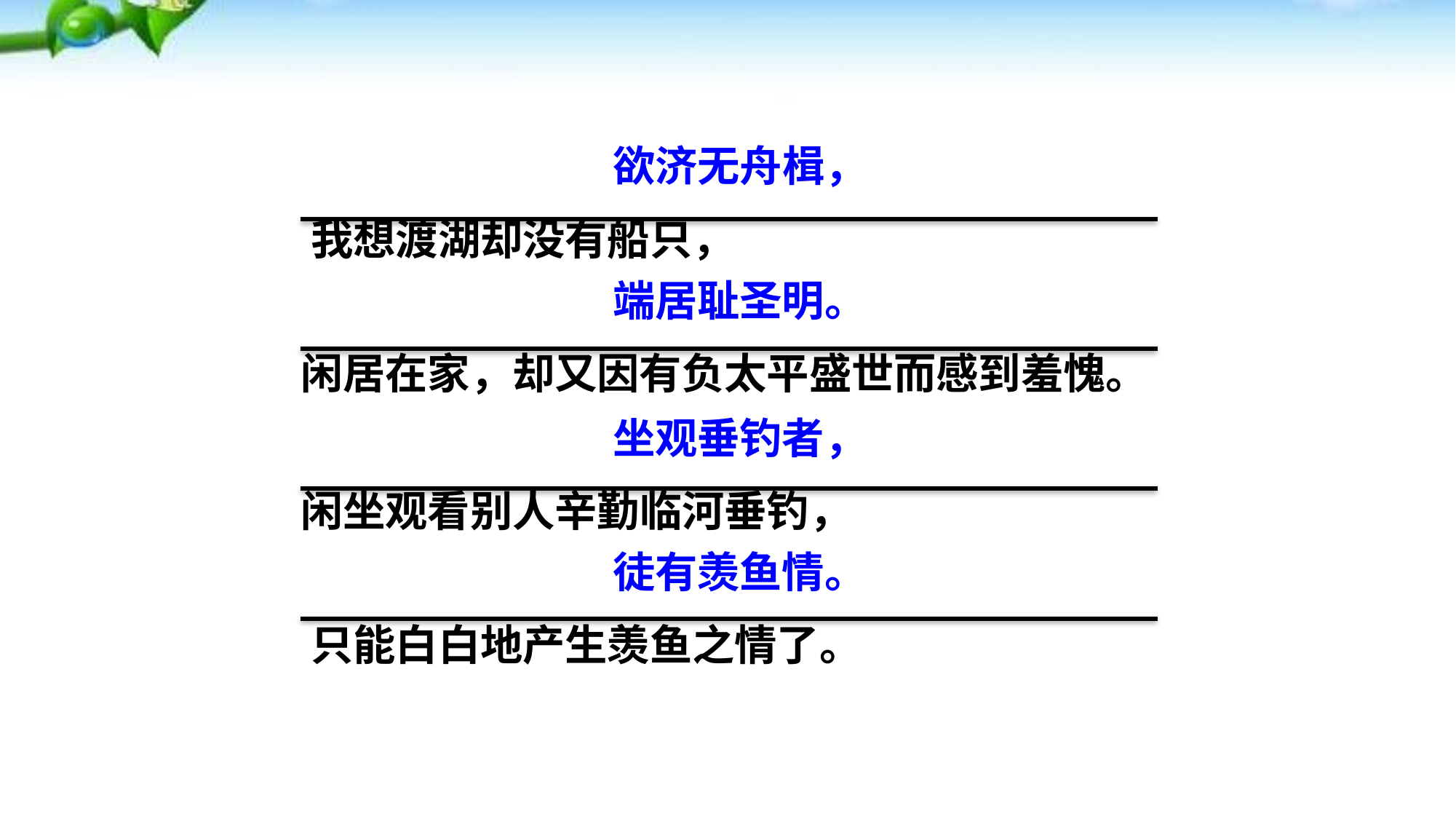

欲济无舟楫，
我想渡湖却没有船只，
端居耻圣明。
闲居在家，却又因有负太平盛世而感到羞愧。
坐观垂钓者，
闲坐观看别人辛勤临河垂钓，
徒有羡鱼情。
只能白白地产生羡鱼之情了。